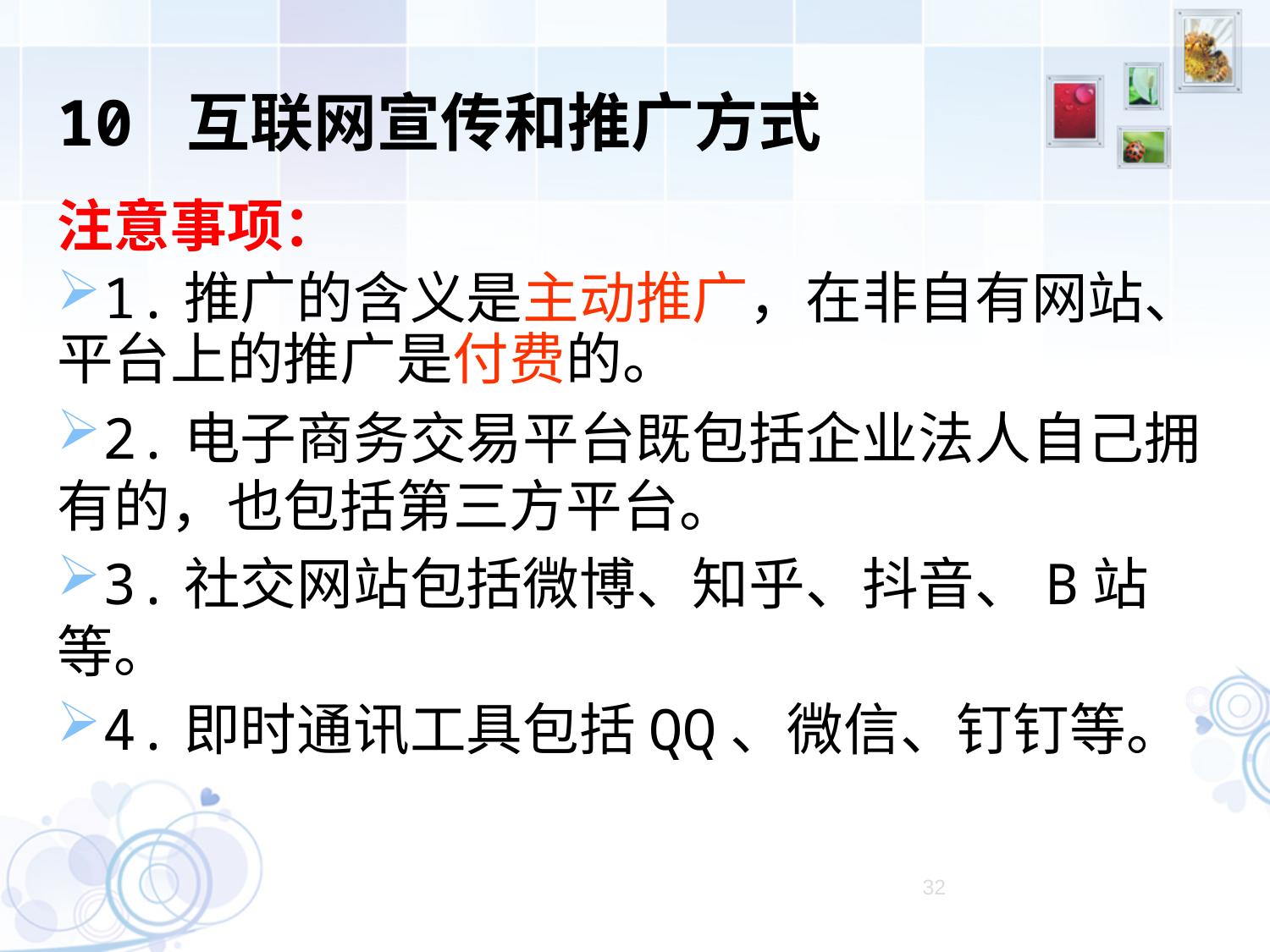

10 互联网宣传和推广方式

注意事项：
1.推广的含义是主动推广，在非自有网站、平台上的推广是付费的。
2.电子商务交易平台既包括企业法人自己拥有的，也包括第三方平台。
3.社交网站包括微博、知乎、抖音、B站等。
4.即时通讯工具包括QQ、微信、钉钉等。

32